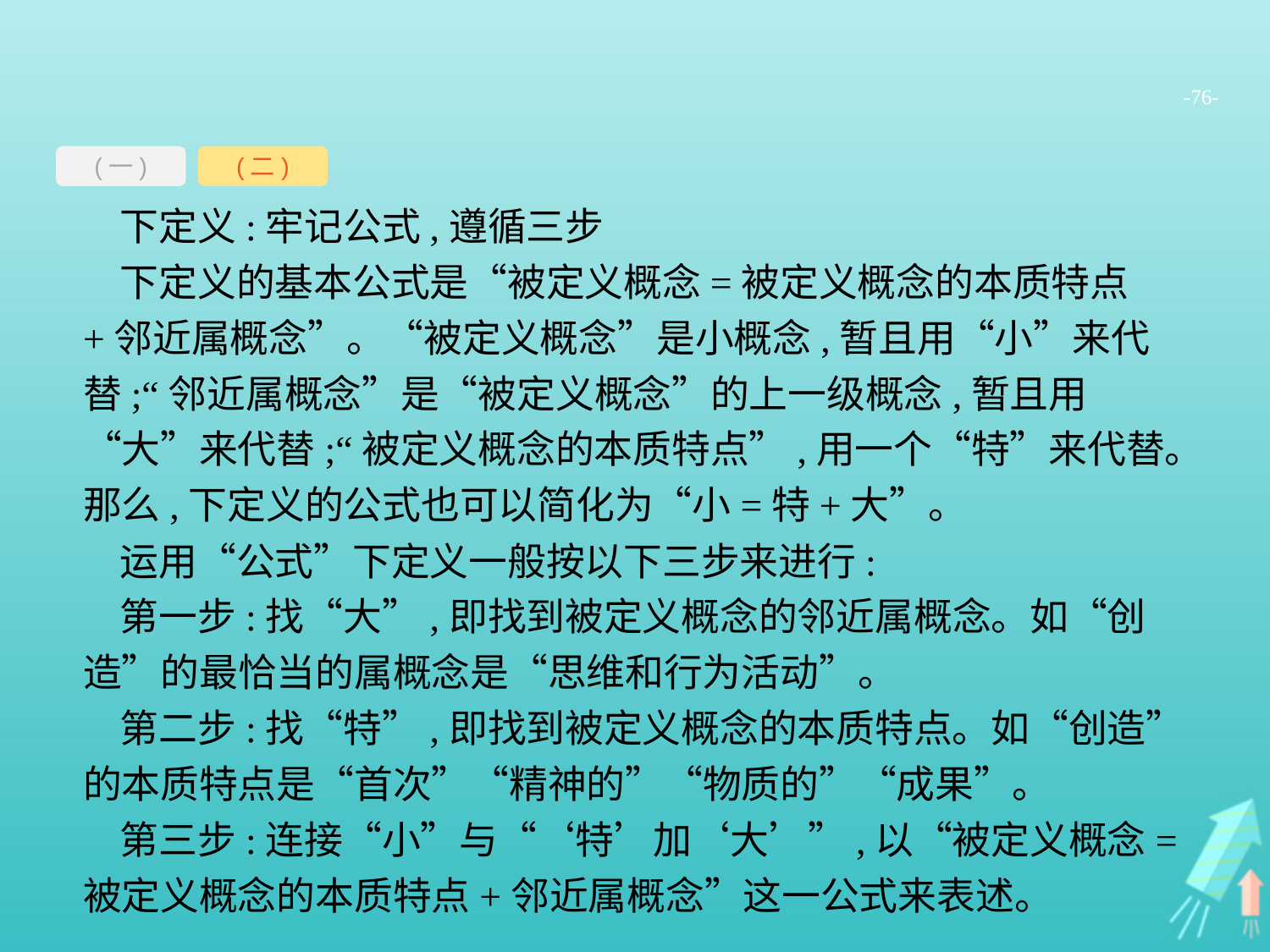

-76-
(一)
(二)
下定义:牢记公式,遵循三步
下定义的基本公式是“被定义概念=被定义概念的本质特点+邻近属概念”。“被定义概念”是小概念,暂且用“小”来代替;“邻近属概念”是“被定义概念”的上一级概念,暂且用“大”来代替;“被定义概念的本质特点”,用一个“特”来代替。那么,下定义的公式也可以简化为“小=特+大”。
运用“公式”下定义一般按以下三步来进行:
第一步:找“大”,即找到被定义概念的邻近属概念。如“创造”的最恰当的属概念是“思维和行为活动”。
第二步:找“特”,即找到被定义概念的本质特点。如“创造”的本质特点是“首次”“精神的”“物质的”“成果”。
第三步:连接“小”与“‘特’加‘大’”,以“被定义概念=被定义概念的本质特点+邻近属概念”这一公式来表述。